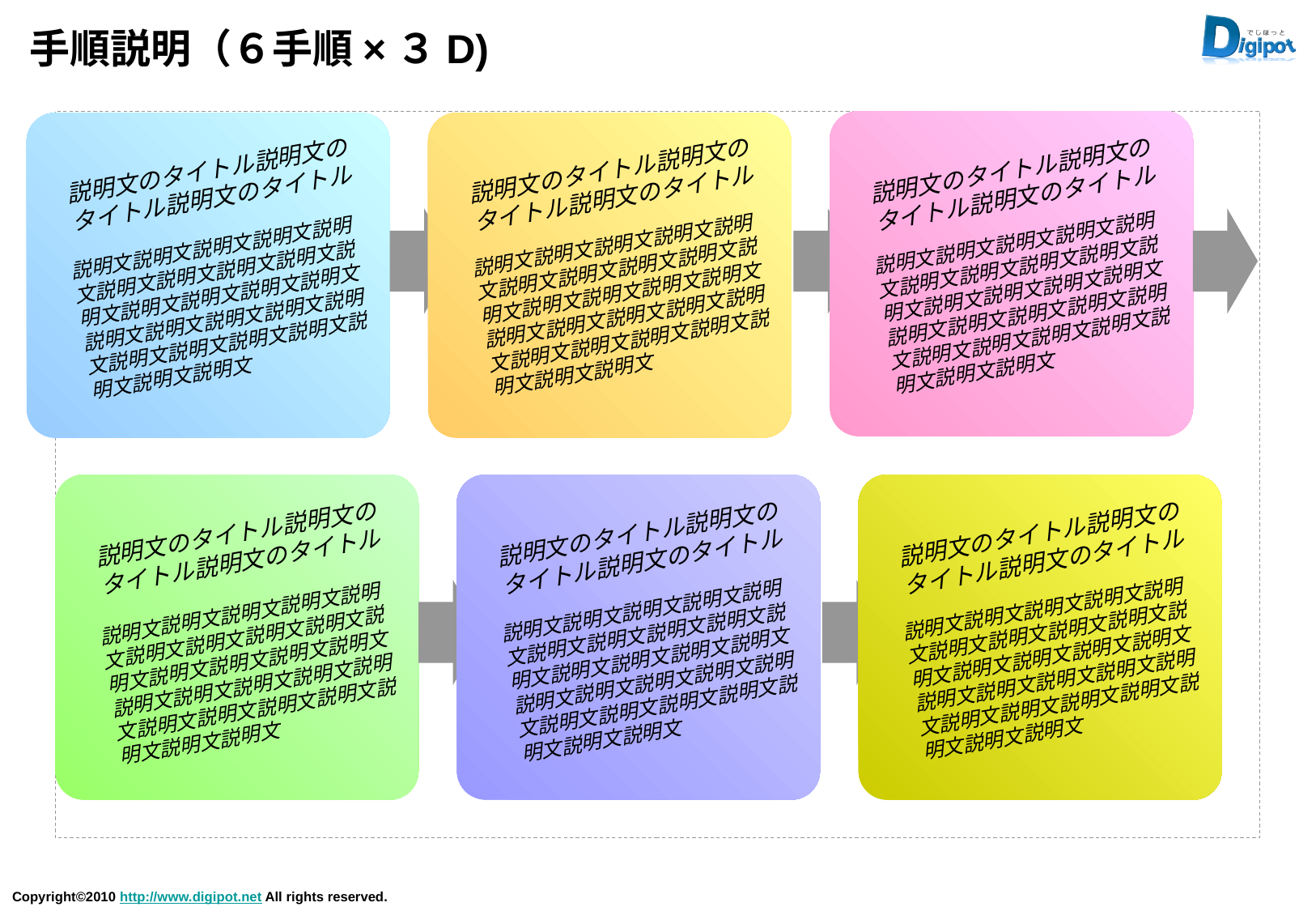

# 手順説明（６手順×３D)

説明文のタイトル説明文のタイトル説明文のタイトル
説明文のタイトル説明文のタイトル説明文のタイトル
説明文のタイトル説明文のタイトル説明文のタイトル

説明文説明文説明文説明文説明文説明文説明文説明文説明文説明文説明文説明文説明文説明文説明文説明文説明文説明文説明文説明文説明文説明文説明文説明文説明文説明文
説明文説明文説明文説明文説明文説明文説明文説明文説明文説明文説明文説明文説明文説明文説明文説明文説明文説明文説明文説明文説明文説明文説明文説明文説明文説明文
説明文説明文説明文説明文説明文説明文説明文説明文説明文説明文説明文説明文説明文説明文説明文説明文説明文説明文説明文説明文説明文説明文説明文説明文説明文説明文

説明文のタイトル説明文のタイトル説明文のタイトル
説明文のタイトル説明文のタイトル説明文のタイトル
説明文のタイトル説明文のタイトル説明文のタイトル

説明文説明文説明文説明文説明文説明文説明文説明文説明文説明文説明文説明文説明文説明文説明文説明文説明文説明文説明文説明文説明文説明文説明文説明文説明文説明文
説明文説明文説明文説明文説明文説明文説明文説明文説明文説明文説明文説明文説明文説明文説明文説明文説明文説明文説明文説明文説明文説明文説明文説明文説明文説明文
説明文説明文説明文説明文説明文説明文説明文説明文説明文説明文説明文説明文説明文説明文説明文説明文説明文説明文説明文説明文説明文説明文説明文説明文説明文説明文